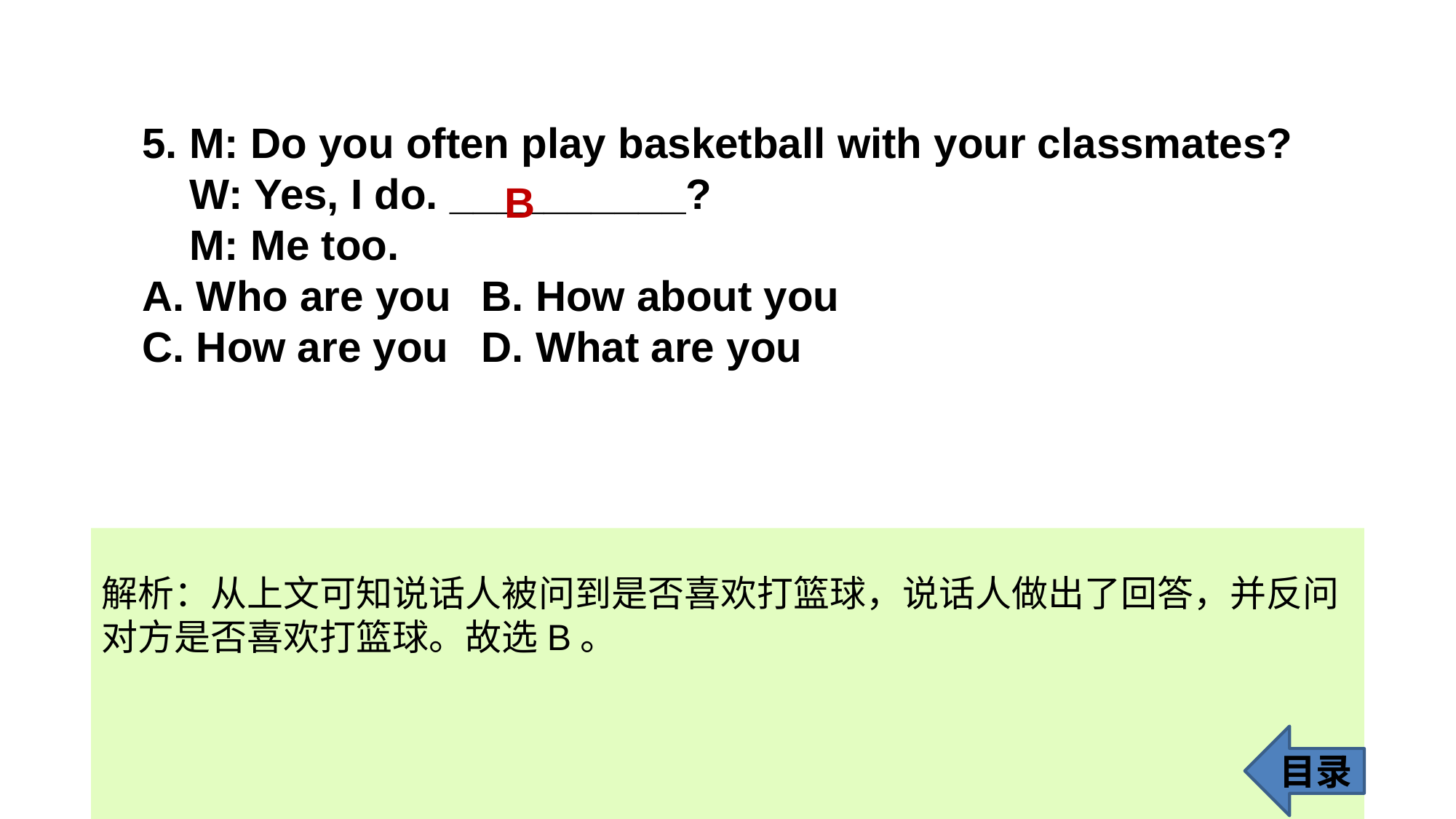

5. M: Do you often play basketball with your classmates?
    W: Yes, I do. __________?
    M: Me too.
A. Who are you	 B. How about you
C. How are you 	 D. What are you
B

解析：从上文可知说话人被问到是否喜欢打篮球，说话人做出了回答，并反问
对方是否喜欢打篮球。故选B。
目录
9